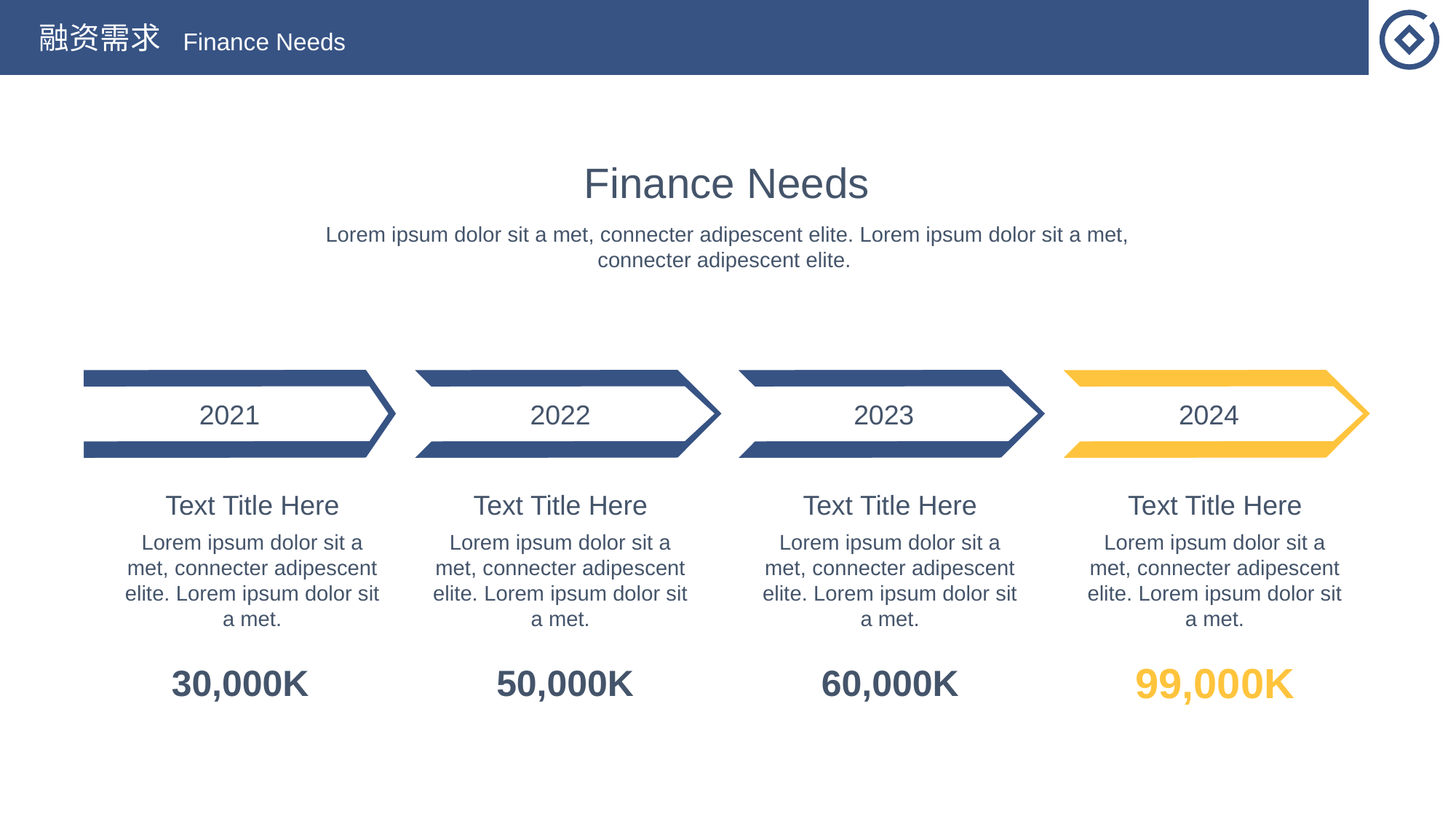

融资需求
Finance Needs
Finance Needs
Lorem ipsum dolor sit a met, connecter adipescent elite. Lorem ipsum dolor sit a met, connecter adipescent elite.

2021

2022

2023

2024
Text Title Here
Lorem ipsum dolor sit a met, connecter adipescent elite. Lorem ipsum dolor sit a met.
Text Title Here
Lorem ipsum dolor sit a met, connecter adipescent elite. Lorem ipsum dolor sit a met.
Text Title Here
Lorem ipsum dolor sit a met, connecter adipescent elite. Lorem ipsum dolor sit a met.
Text Title Here
Lorem ipsum dolor sit a met, connecter adipescent elite. Lorem ipsum dolor sit a met.
30,000K
50,000K
60,000K
99,000K